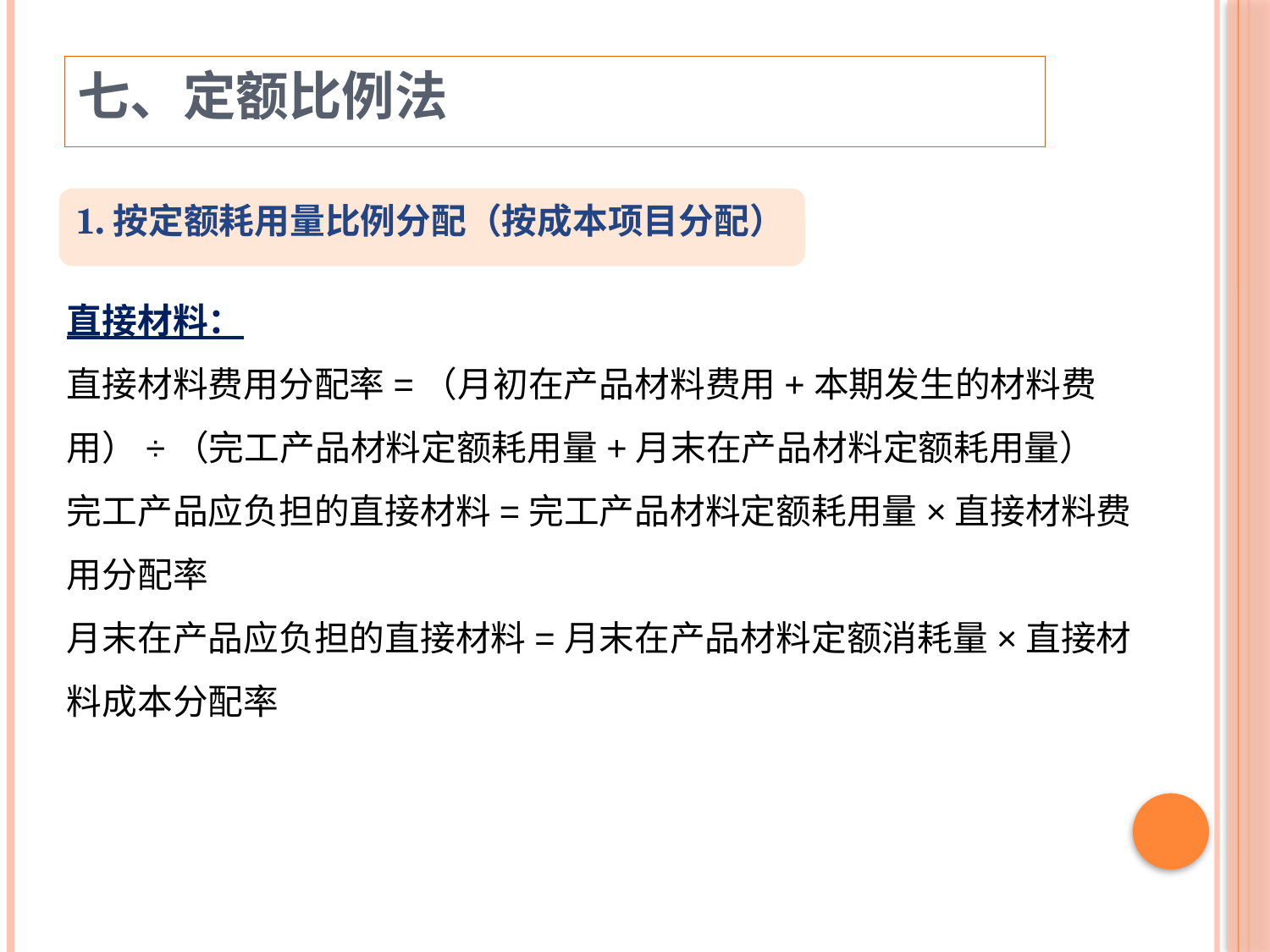

七、定额比例法
1.按定额耗用量比例分配（按成本项目分配）
直接材料：
直接材料费用分配率=（月初在产品材料费用+本期发生的材料费用）÷（完工产品材料定额耗用量+月末在产品材料定额耗用量）
完工产品应负担的直接材料=完工产品材料定额耗用量×直接材料费用分配率
月末在产品应负担的直接材料=月末在产品材料定额消耗量×直接材料成本分配率